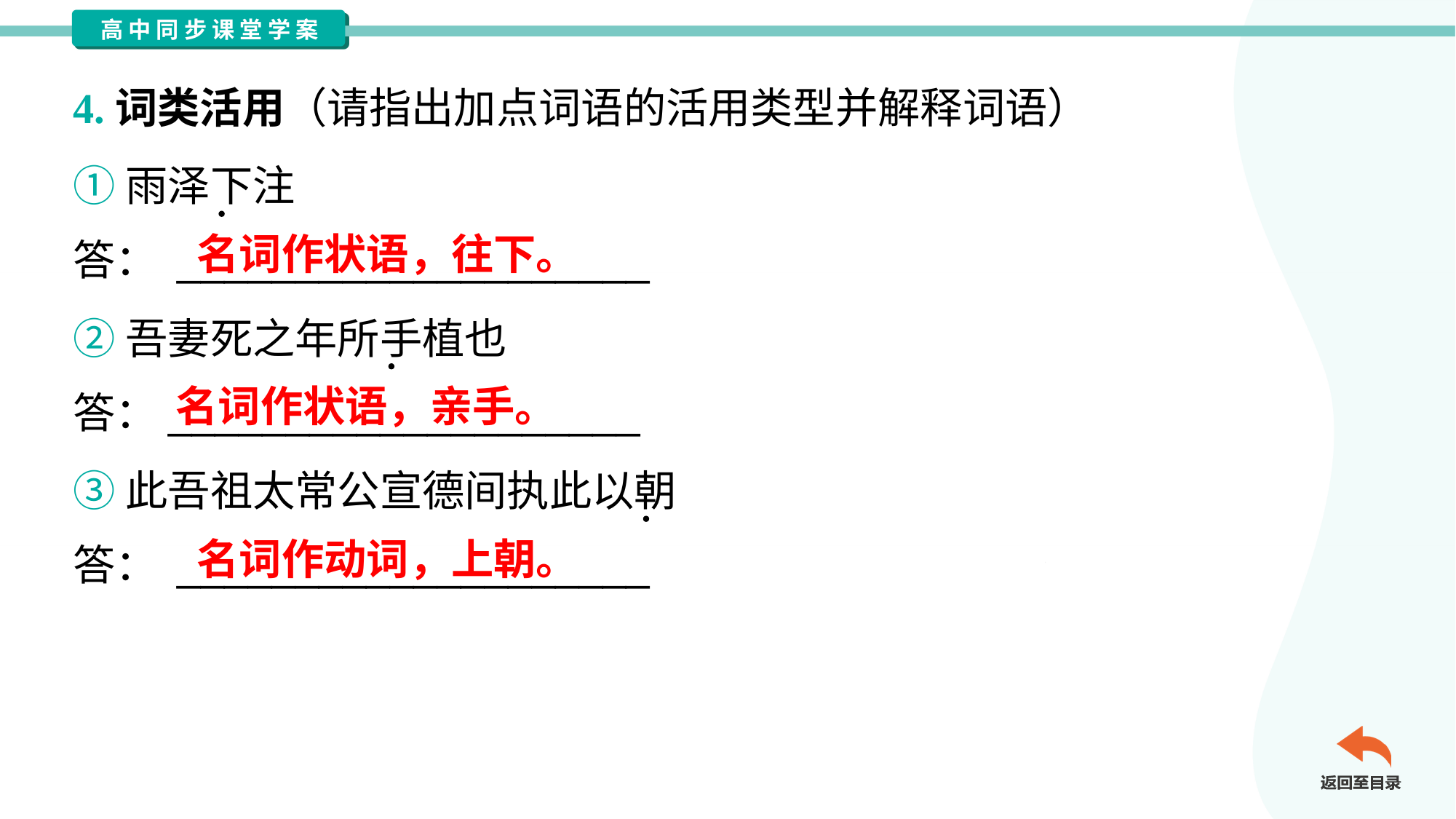

4.词类活用（请指出加点词语的活用类型并解释词语）
①雨泽下注
答： ____________________
名词作状语，往下。

②吾妻死之年所手植也
答：____________________
名词作状语，亲手。

③此吾祖太常公宣德间执此以朝
答： ____________________
名词作动词，上朝。